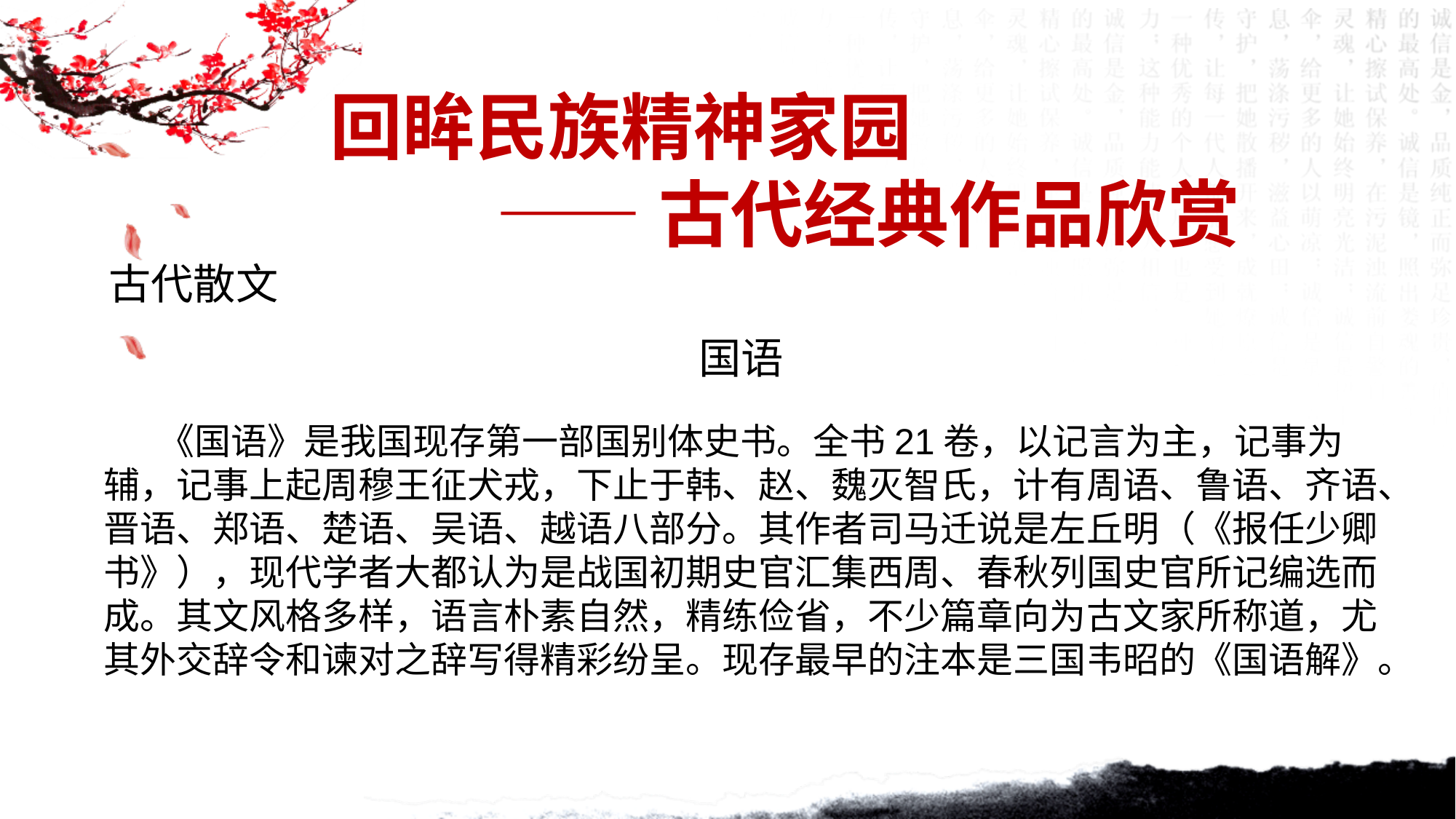

回眸民族精神家园
          ——古代经典作品欣赏
古代散文
国语

       《国语》是我国现存第一部国别体史书。全书21卷，以记言为主，记事为辅，记事上起周穆王征犬戎，下止于韩、赵、魏灭智氏，计有周语、鲁语、齐语、晋语、郑语、楚语、吴语、越语八部分。其作者司马迁说是左丘明（《报任少卿书》），现代学者大都认为是战国初期史官汇集西周、春秋列国史官所记编选而成。其文风格多样，语言朴素自然，精练俭省，不少篇章向为古文家所称道，尤其外交辞令和谏对之辞写得精彩纷呈。现存最早的注本是三国韦昭的《国语解》。